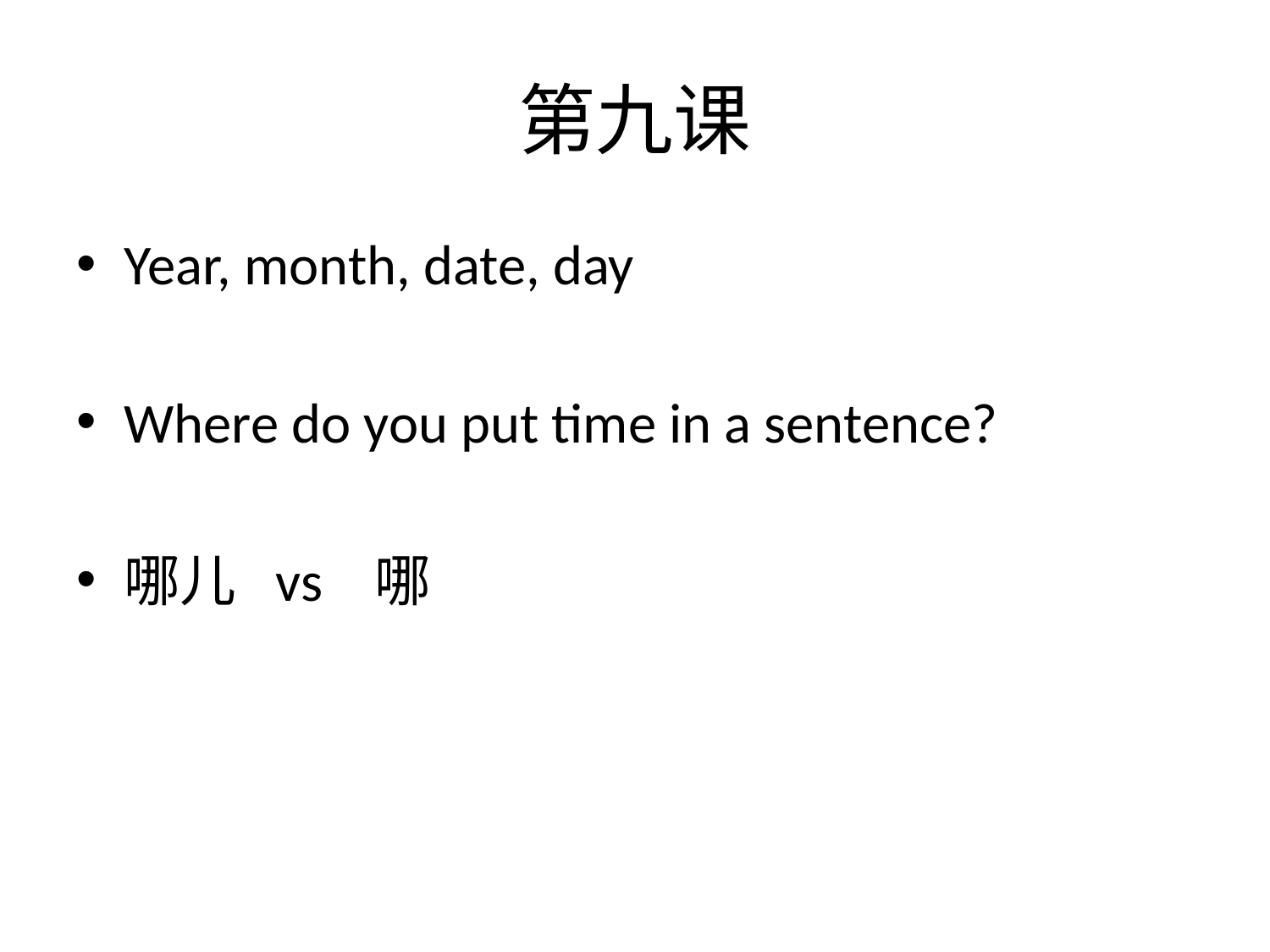

# 第九课
Year, month, date, day

Where do you put time in a sentence?

哪儿  vs   哪